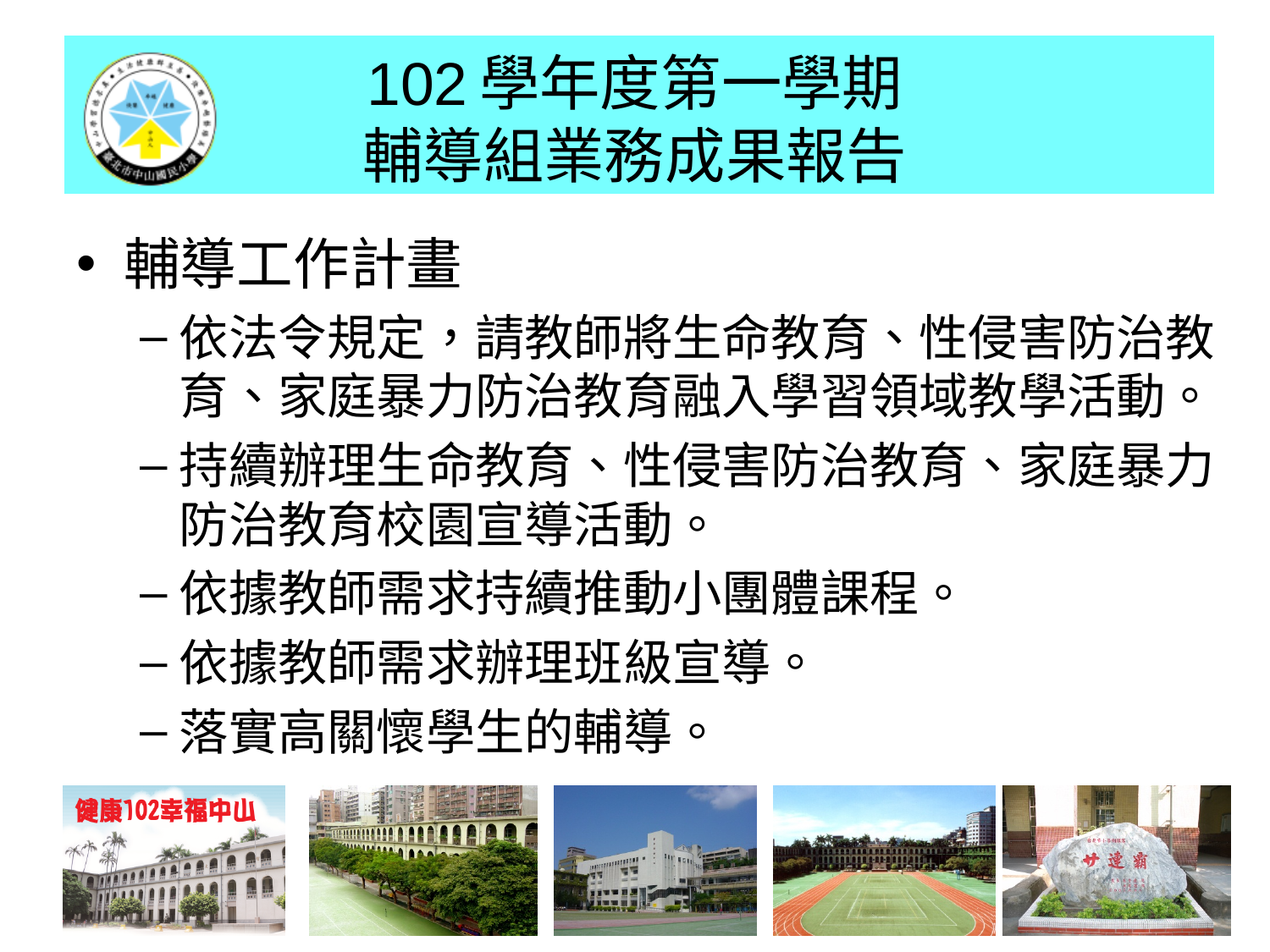

# 102學年度第一學期 輔導組業務成果報告
輔導工作計畫
依法令規定，請教師將生命教育、性侵害防治教育、家庭暴力防治教育融入學習領域教學活動。
持續辦理生命教育、性侵害防治教育、家庭暴力防治教育校園宣導活動。
依據教師需求持續推動小團體課程。
依據教師需求辦理班級宣導。
落實高關懷學生的輔導。